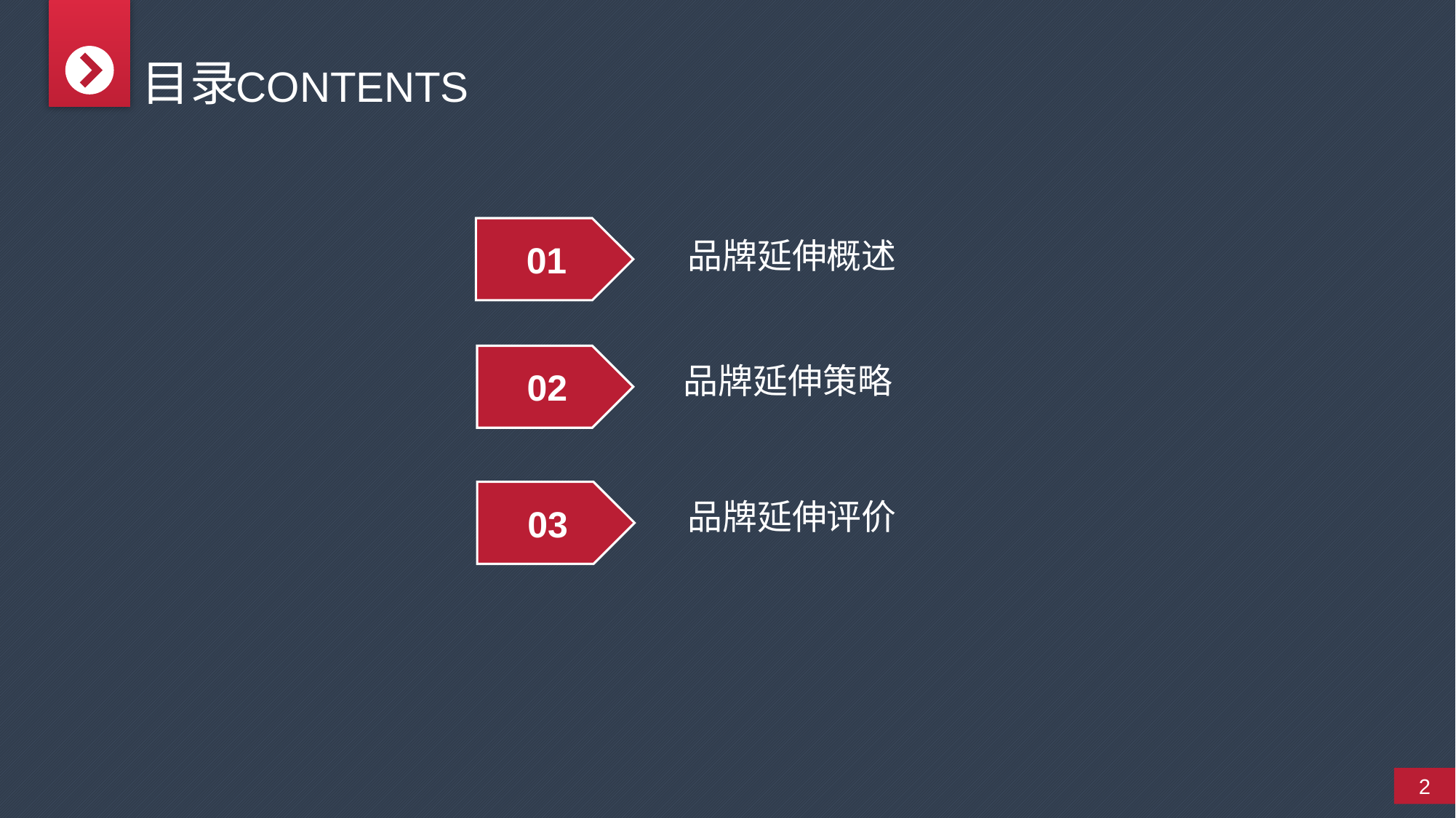

目录

CONTENTS
品牌延伸概述
01
品牌延伸策略
02
品牌延伸评价
03